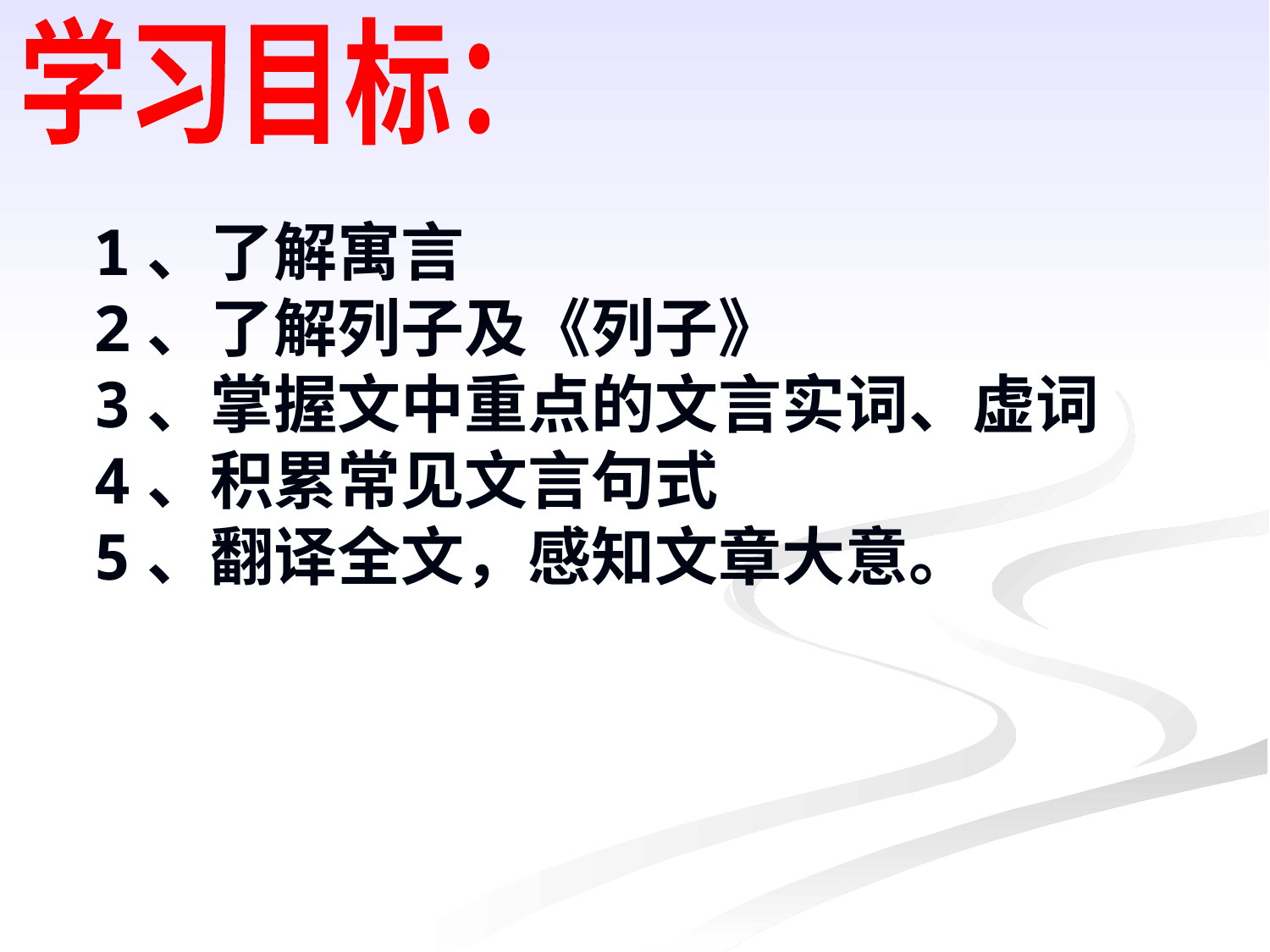

学习目标：
1、了解寓言
2、了解列子及《列子》
3、掌握文中重点的文言实词、虚词
4、积累常见文言句式
5、翻译全文，感知文章大意。